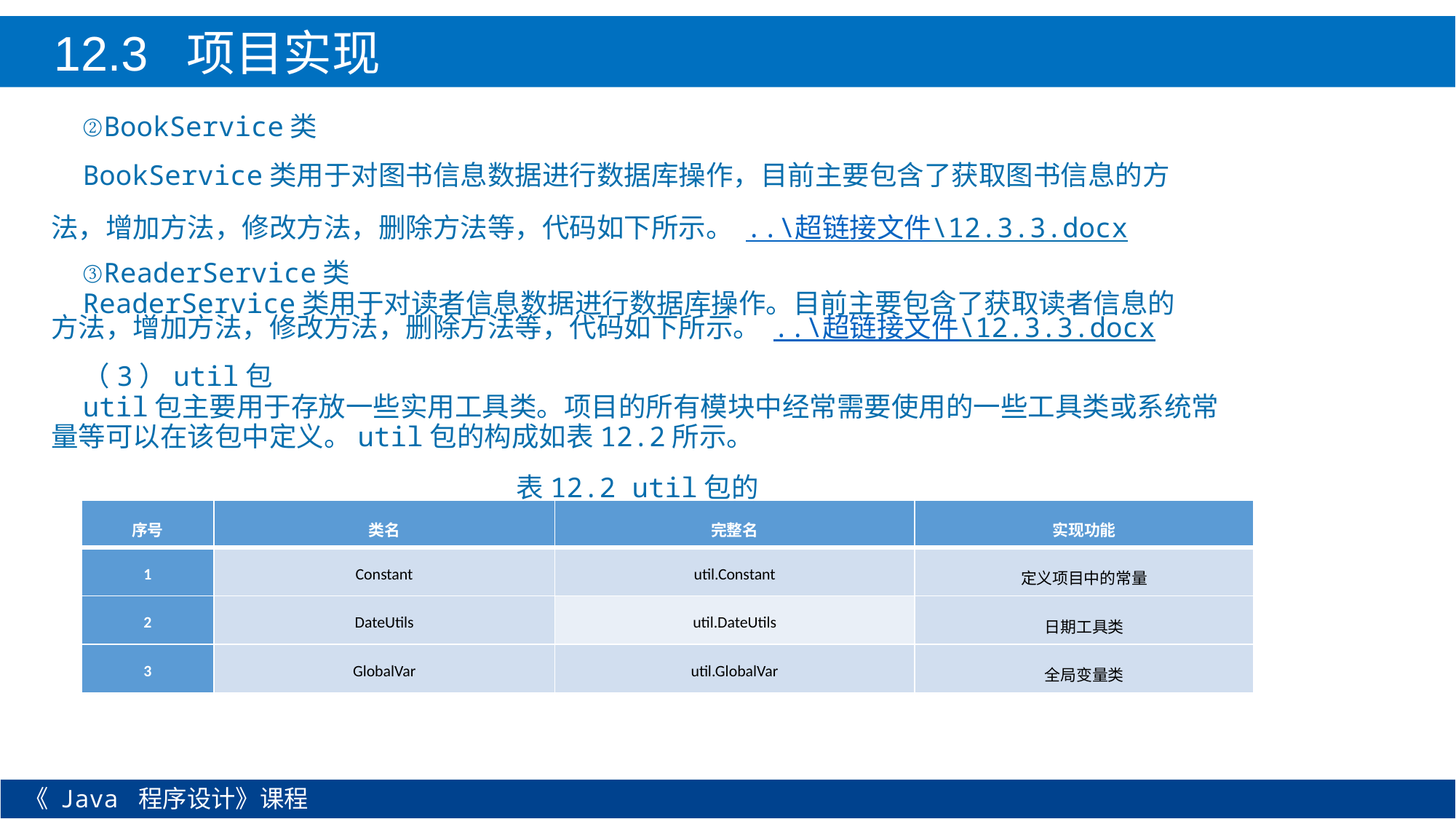

12.3  项目实现
②BookService类
BookService类用于对图书信息数据进行数据库操作，目前主要包含了获取图书信息的方法，增加方法，修改方法，删除方法等，代码如下所示。 ..\超链接文件\12.3.3.docx
③ReaderService类
ReaderService类用于对读者信息数据进行数据库操作。目前主要包含了获取读者信息的方法，增加方法，修改方法，删除方法等，代码如下所示。 ..\超链接文件\12.3.3.docx
（3）util包
util包主要用于存放一些实用工具类。项目的所有模块中经常需要使用的一些工具类或系统常量等可以在该包中定义。util包的构成如表12.2所示。
表12.2 util包的构成
| 序号 | 类名 | 完整名 | 实现功能 |
| --- | --- | --- | --- |
| 1 | Constant | util.Constant | 定义项目中的常量 |
| 2 | DateUtils | util.DateUtils | 日期工具类 |
| 3 | GlobalVar | util.GlobalVar | 全局变量类 |
《 Java 程序设计》课程